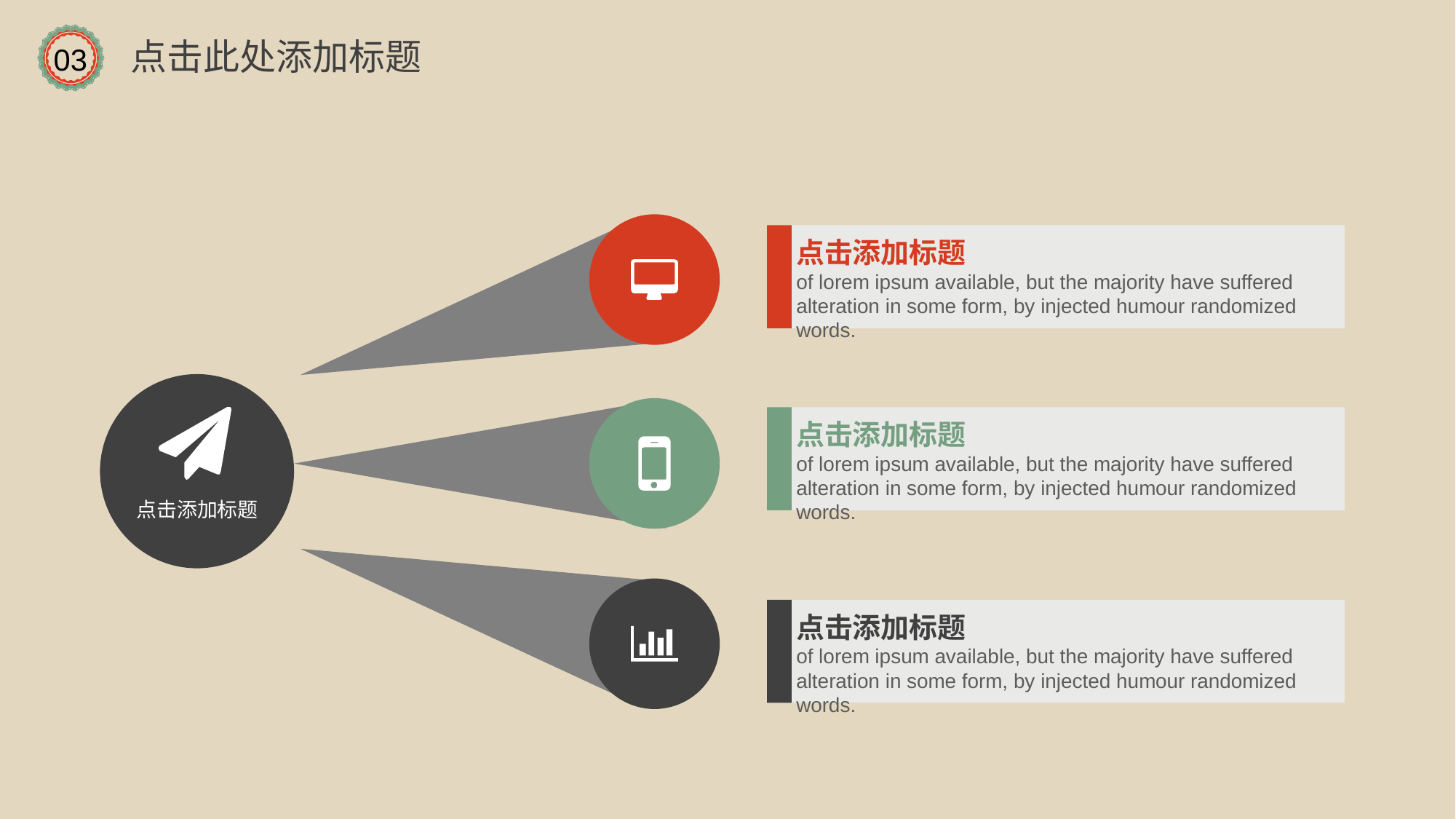

点击此处添加标题
03

点击添加标题
of lorem ipsum available, but the majority have suffered alteration in some form, by injected humour randomized words.

点击添加标题
of lorem ipsum available, but the majority have suffered alteration in some form, by injected humour randomized words.
点击添加标题

点击添加标题
of lorem ipsum available, but the majority have suffered alteration in some form, by injected humour randomized words.